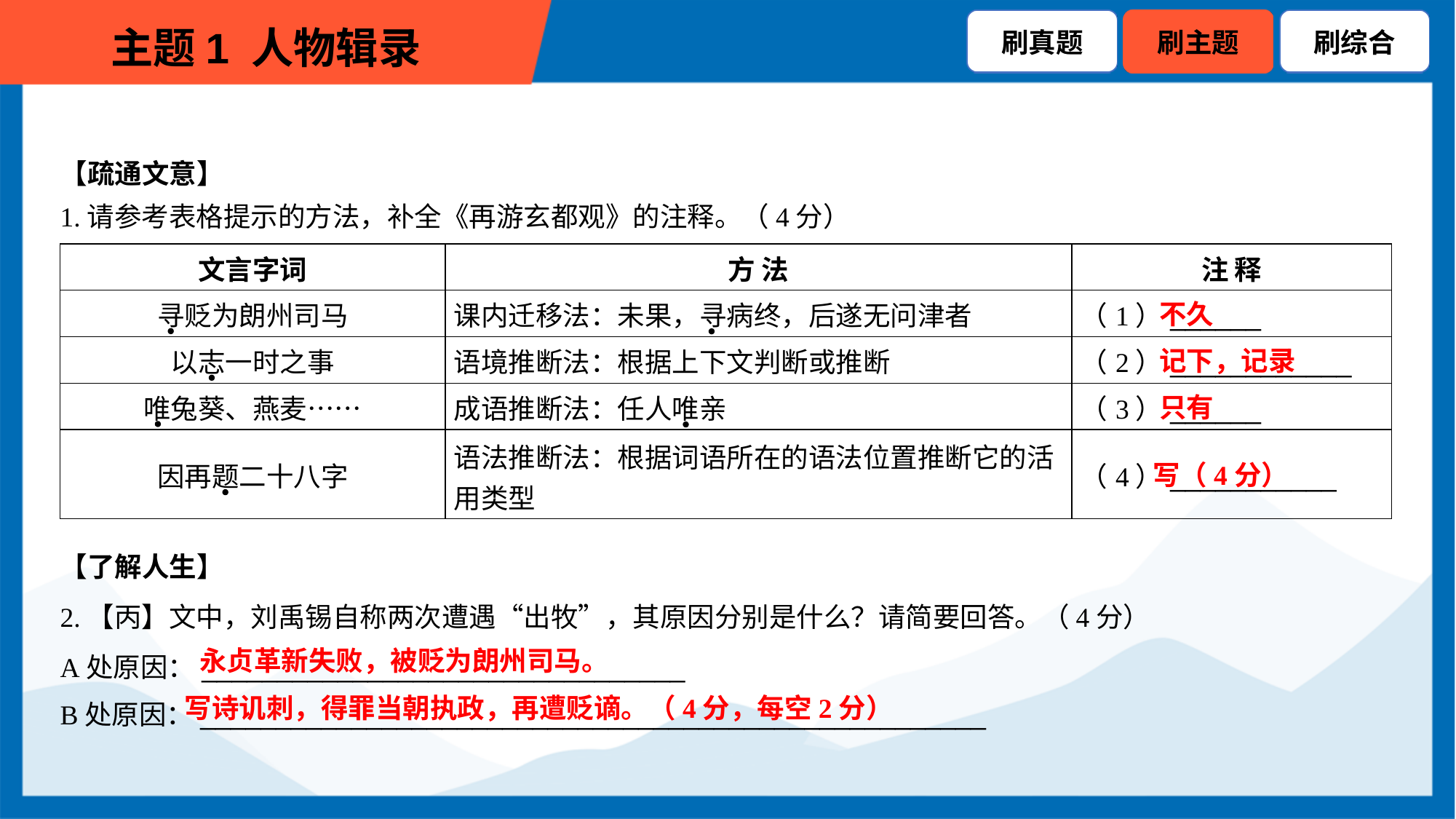

【疏通文意】
1.请参考表格提示的方法，补全《再游玄都观》的注释。（4分）
| 文言字词 | 方 法 | 注 释 |
| --- | --- | --- |
| 寻贬为朗州司马 | 课内迁移法：未果，寻病终，后遂无问津者 | （1）\_\_\_\_\_\_ |
| 以志一时之事 | 语境推断法：根据上下文判断或推断 | （2）\_\_\_\_\_\_\_\_\_\_\_\_ |
| 唯兔葵、燕麦…… | 成语推断法：任人唯亲 | （3）\_\_\_\_\_\_ |
| 因再题二十八字 | 语法推断法：根据词语所在的语法位置推断它的活 用类型 | （4）\_\_\_\_\_\_\_\_\_\_\_ |
不久

记下，记录

只有

写（4分）

【了解人生】
2.【丙】文中，刘禹锡自称两次遭遇“出牧”，其原因分别是什么？请简要回答。（4分）
A处原因：________________________________
B处原因：____________________________________________________
永贞革新失败，被贬为朗州司马。
写诗讥刺，得罪当朝执政，再遭贬谪。（4分，每空2分）